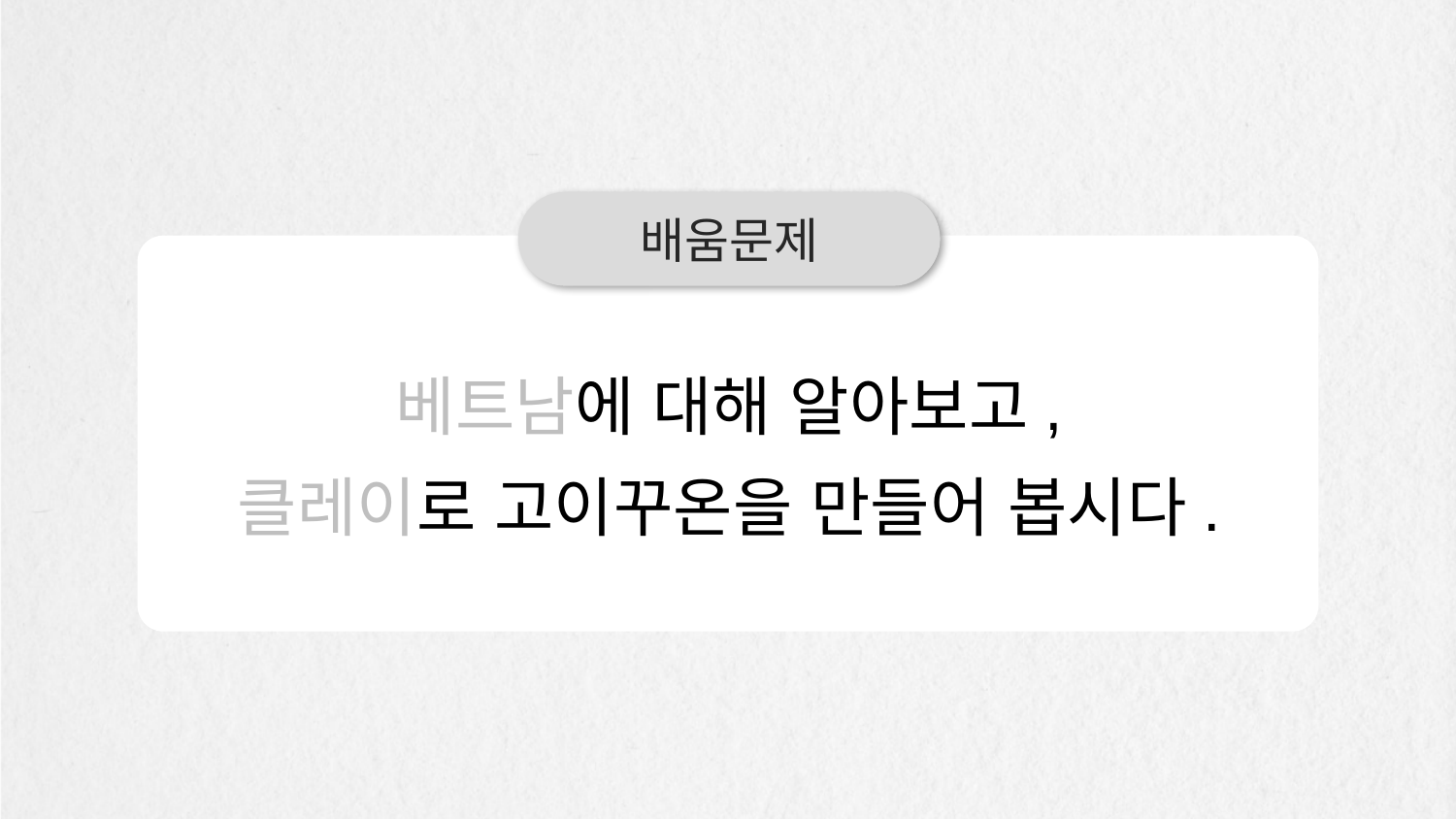

배움문제

베트남에 대해 알아보고,
클레이로 고이꾸온을 만들어 봅시다.